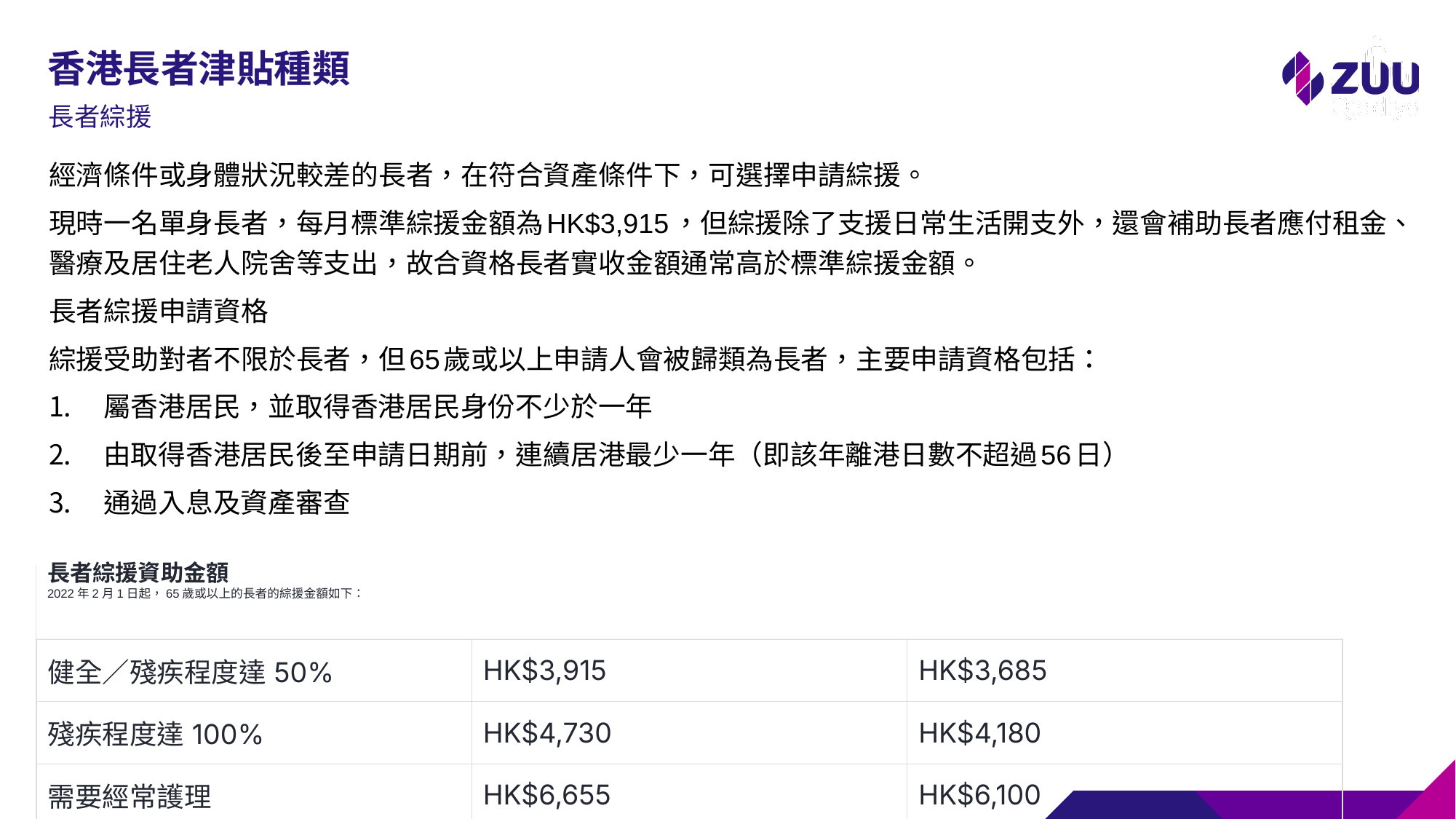

# 香港長者津貼種類
長者綜援
經濟條件或身體狀況較差的長者，在符合資產條件下，可選擇申請綜援。
現時一名單身長者，每月標準綜援金額為HK$3,915，但綜援除了支援日常生活開支外，還會補助長者應付租金、醫療及居住老人院舍等支出，故合資格長者實收金額通常高於標準綜援金額。
長者綜援申請資格
綜援受助對者不限於長者，但65歲或以上申請人會被歸類為長者，主要申請資格包括：
屬香港居民，並取得香港居民身份不少於一年
由取得香港居民後至申請日期前，連續居港最少一年（即該年離港日數不超過56日）
通過入息及資產審查

長者綜援資助金額
2022年2月1日起，65歲或以上的長者的綜援金額如下：

|  | 單身人士 | 家庭成員 |
| --- | --- | --- |
| 健全／殘疾程度達50% | HK$3,915 | HK$3,685 |
| 殘疾程度達100% | HK$4,730 | HK$4,180 |
| 需要經常護理 | HK$6,655 | HK$6,100 |
4